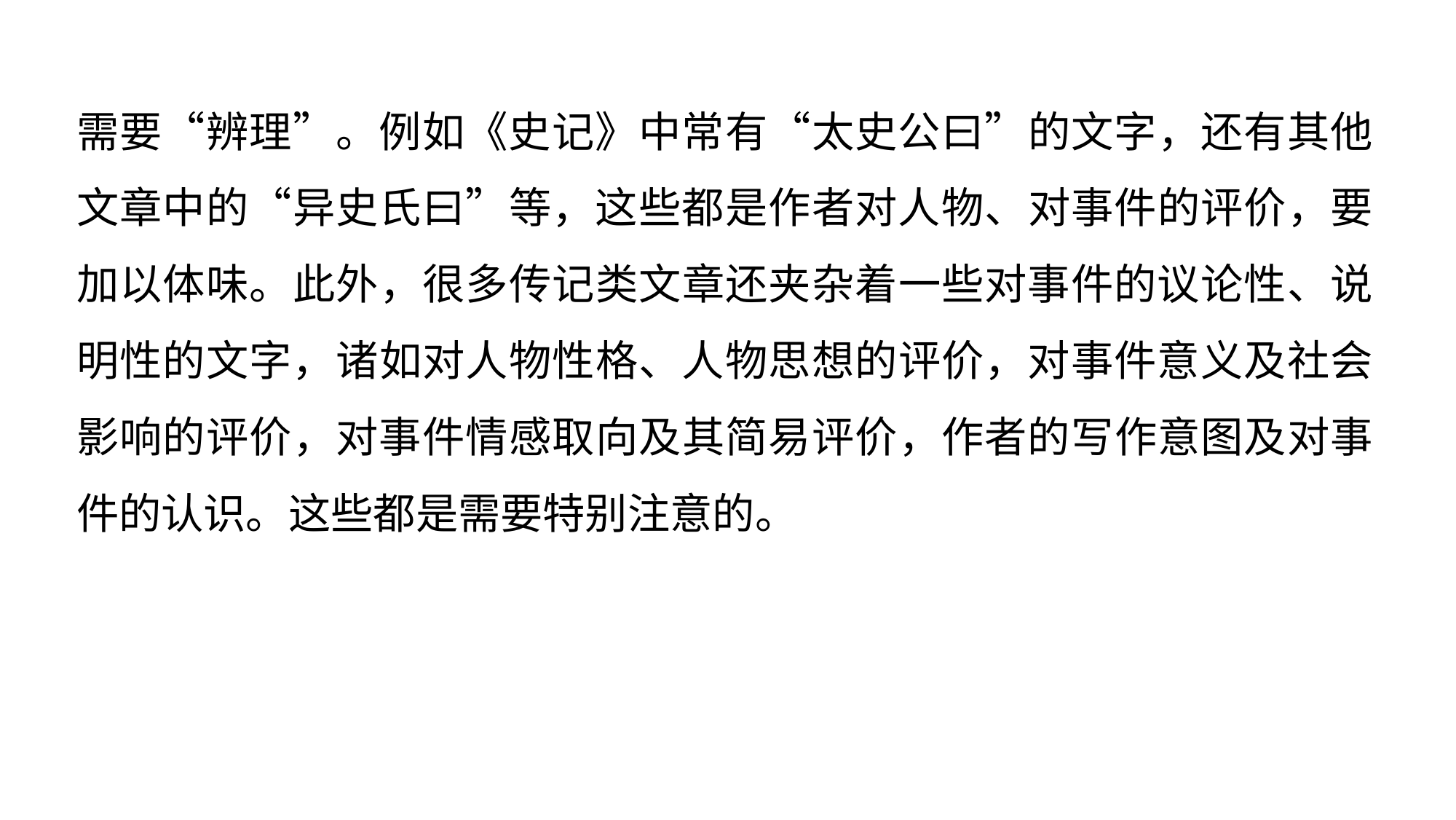

需要“辨理”。例如《史记》中常有“太史公曰”的文字，还有其他文章中的“异史氏曰”等，这些都是作者对人物、对事件的评价，要加以体味。此外，很多传记类文章还夹杂着一些对事件的议论性、说明性的文字，诸如对人物性格、人物思想的评价，对事件意义及社会影响的评价，对事件情感取向及其简易评价，作者的写作意图及对事件的认识。这些都是需要特别注意的。